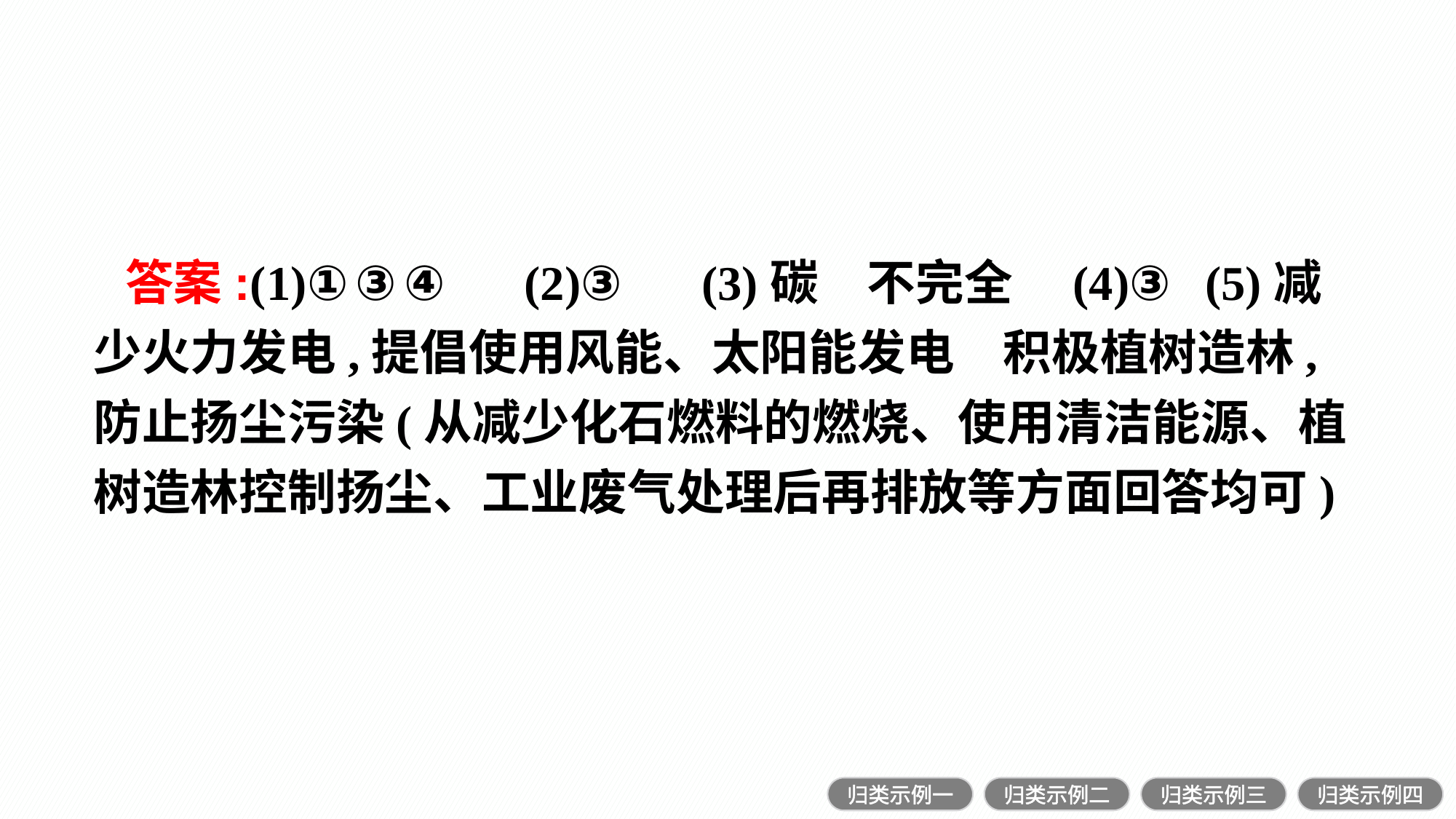

答案:(1)①③④　(2)③　(3)碳　不完全　(4)③  (5)减少火力发电,提倡使用风能、太阳能发电　积极植树造林,防止扬尘污染(从减少化石燃料的燃烧、使用清洁能源、植树造林控制扬尘、工业废气处理后再排放等方面回答均可)